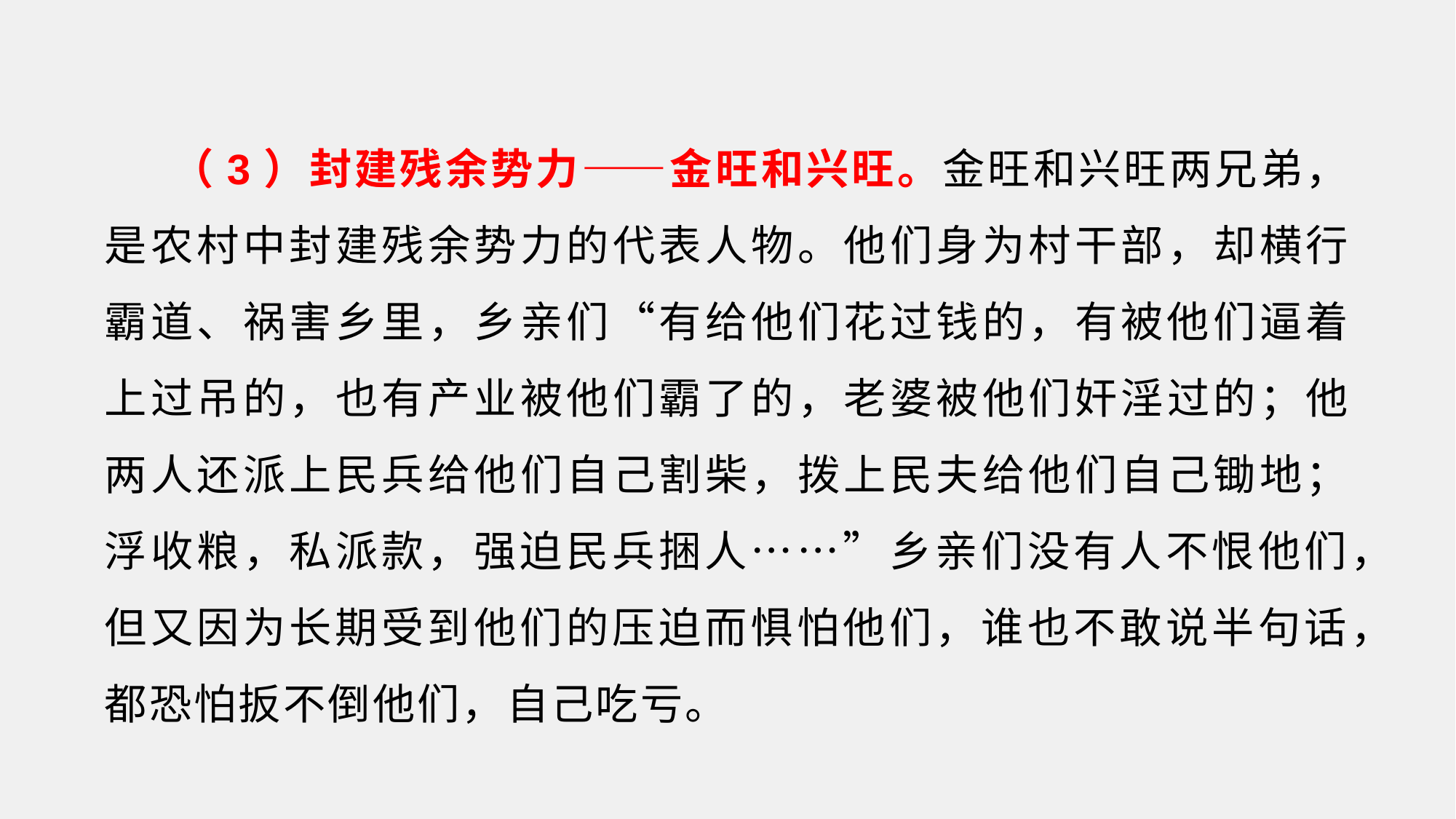

（3）封建残余势力——金旺和兴旺。金旺和兴旺两兄弟，是农村中封建残余势力的代表人物。他们身为村干部，却横行霸道、祸害乡里，乡亲们“有给他们花过钱的，有被他们逼着上过吊的，也有产业被他们霸了的，老婆被他们奸淫过的；他两人还派上民兵给他们自己割柴，拨上民夫给他们自己锄地；浮收粮，私派款，强迫民兵捆人……”乡亲们没有人不恨他们，但又因为长期受到他们的压迫而惧怕他们，谁也不敢说半句话，都恐怕扳不倒他们，自己吃亏。